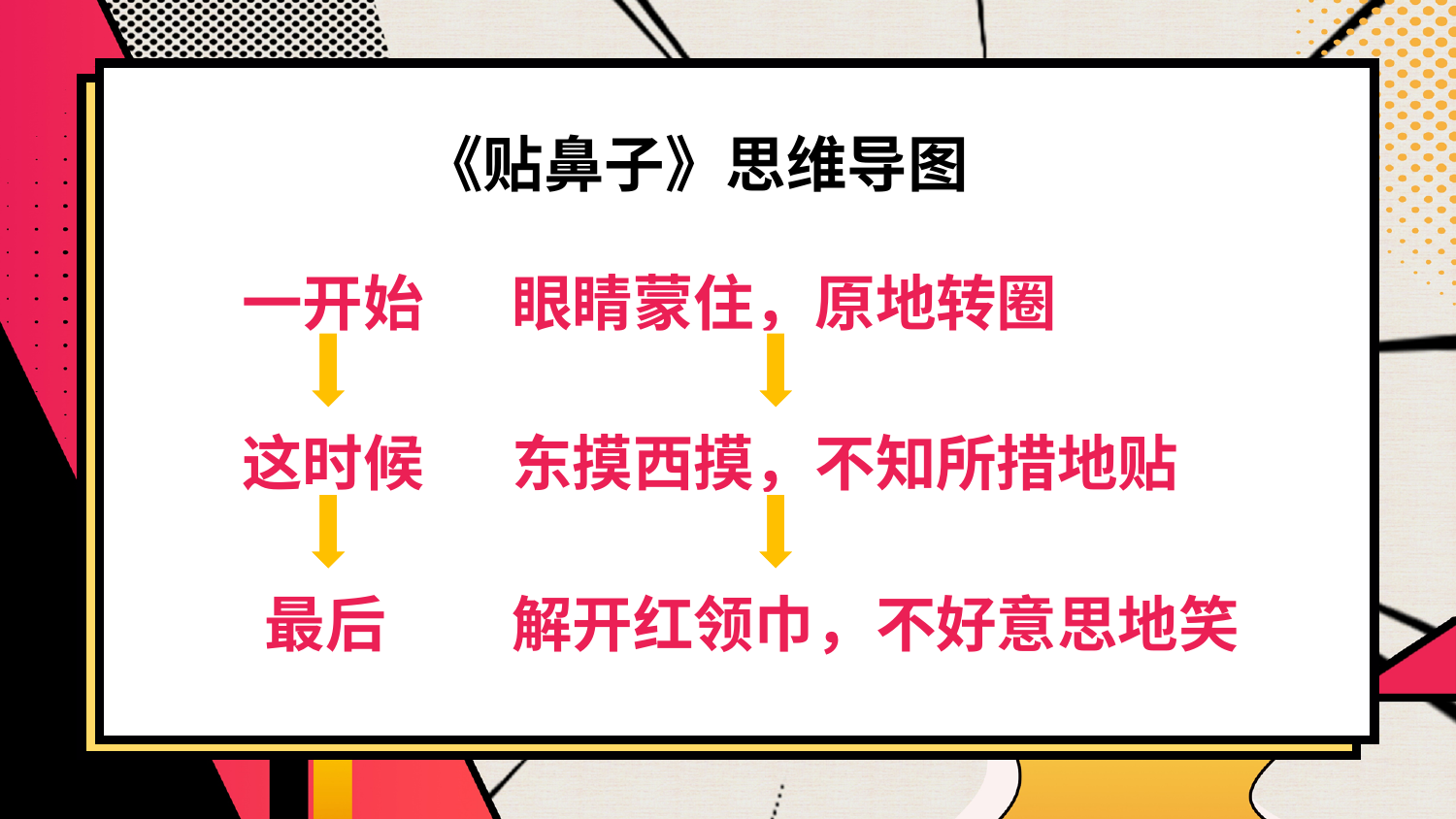

《贴鼻子》思维导图
一开始
眼睛蒙住，原地转圈

这时候
东摸西摸，不知所措地贴

最后
解开红领巾，不好意思地笑